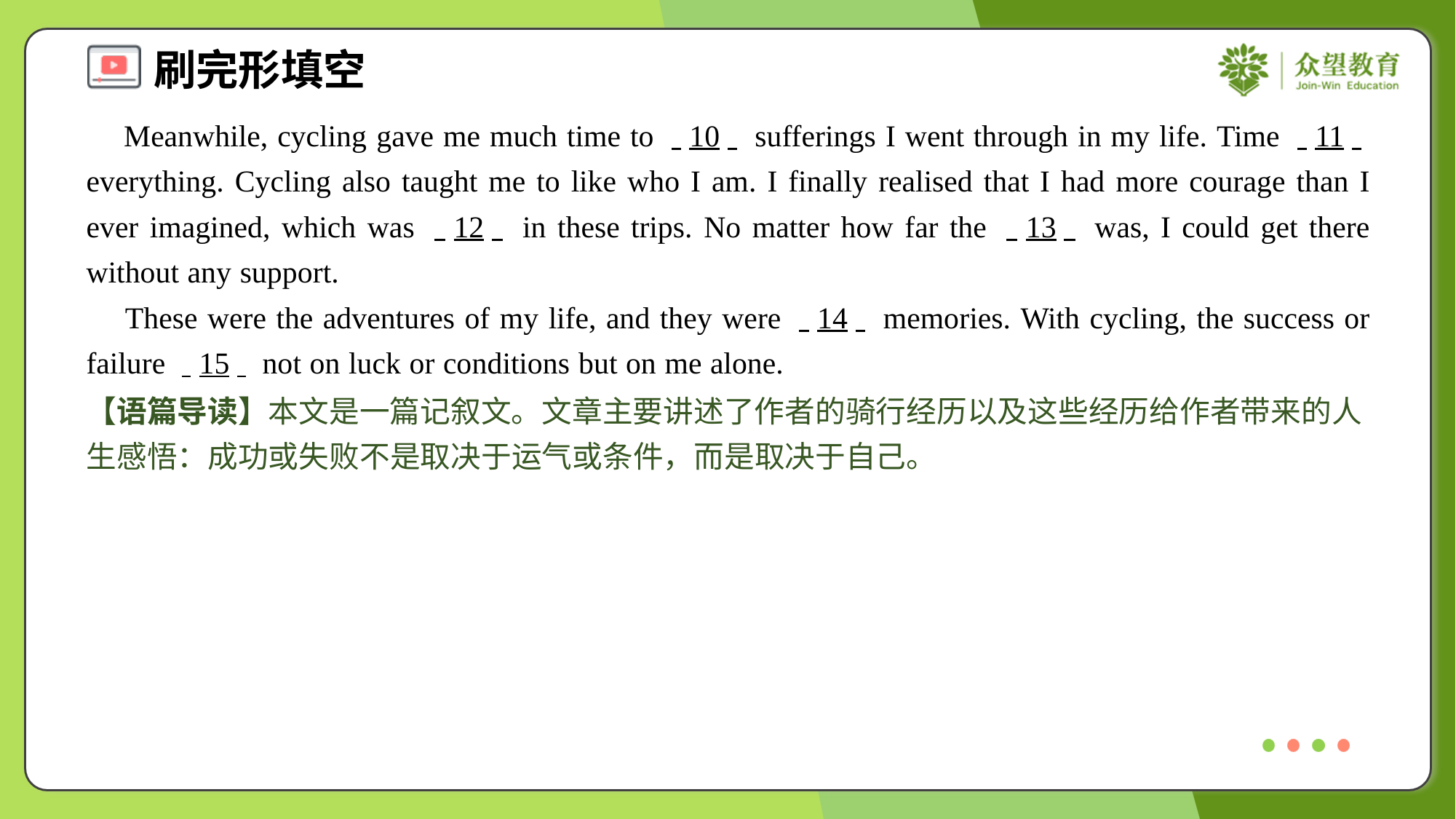

Meanwhile, cycling gave me much time to . .10. . sufferings I went through in my life. Time . .11. . everything. Cycling also taught me to like who I am. I finally realised that I had more courage than I ever imagined, which was . .12. . in these trips. No matter how far the . .13. . was, I could get there without any support.
    These were the adventures of my life, and they were . .14. . memories. With cycling, the success or failure . .15. . not on luck or conditions but on me alone.
【语篇导读】本文是一篇记叙文。文章主要讲述了作者的骑行经历以及这些经历给作者带来的人生感悟：成功或失败不是取决于运气或条件，而是取决于自己。